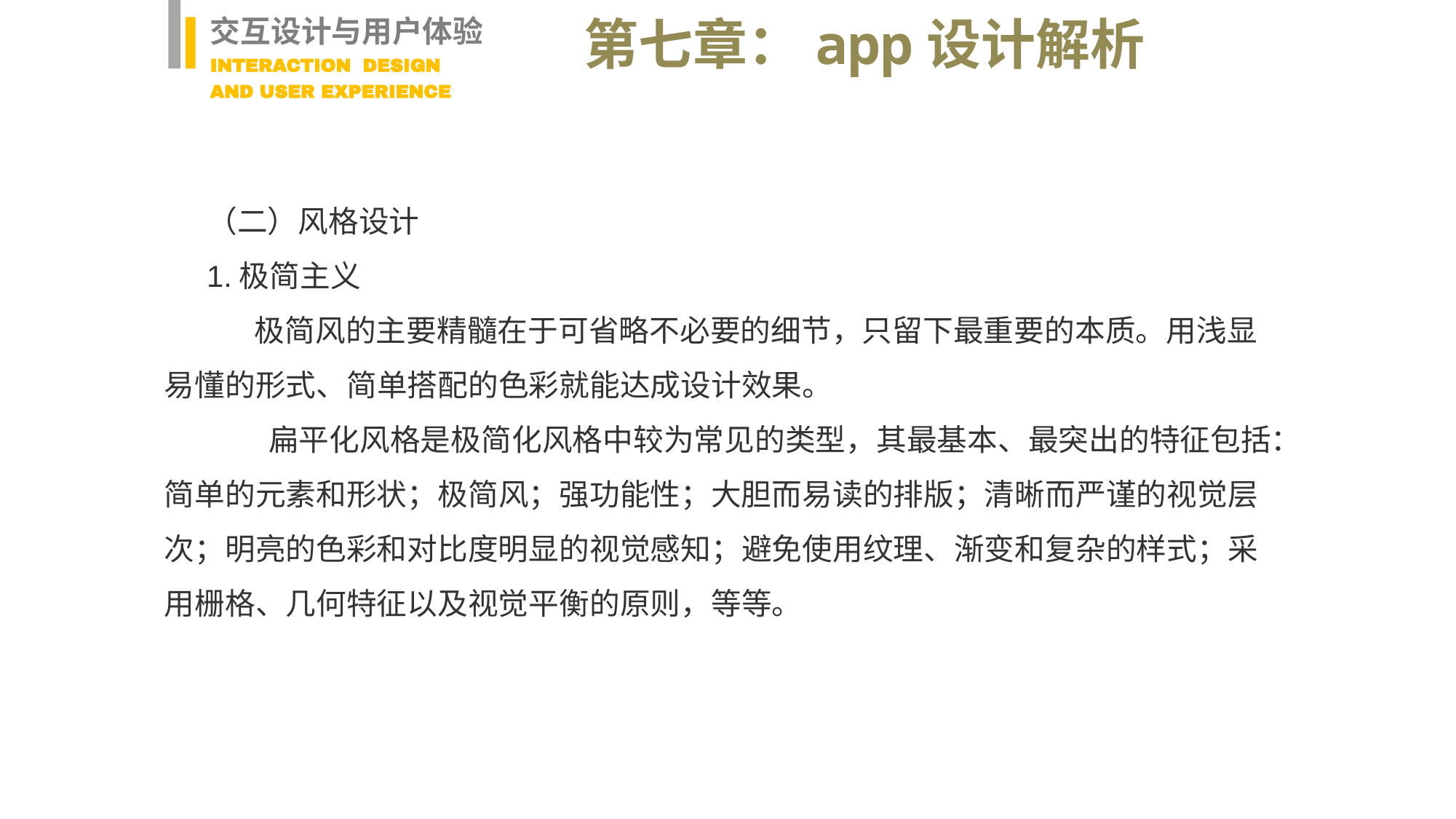

交互设计与用户体验
INTERACTION  DESIGN
AND USER EXPERIENCE
第七章：app设计解析

（二）风格设计
1.极简主义
      极简风的主要精髓在于可省略不必要的细节，只留下最重要的本质。用浅显易懂的形式、简单搭配的色彩就能达成设计效果。
        扁平化风格是极简化风格中较为常见的类型，其最基本、最突出的特征包括：简单的元素和形状；极简风；强功能性；大胆而易读的排版；清晰而严谨的视觉层次；明亮的色彩和对比度明显的视觉感知；避免使用纹理、渐变和复杂的样式；采用栅格、几何特征以及视觉平衡的原则，等等。